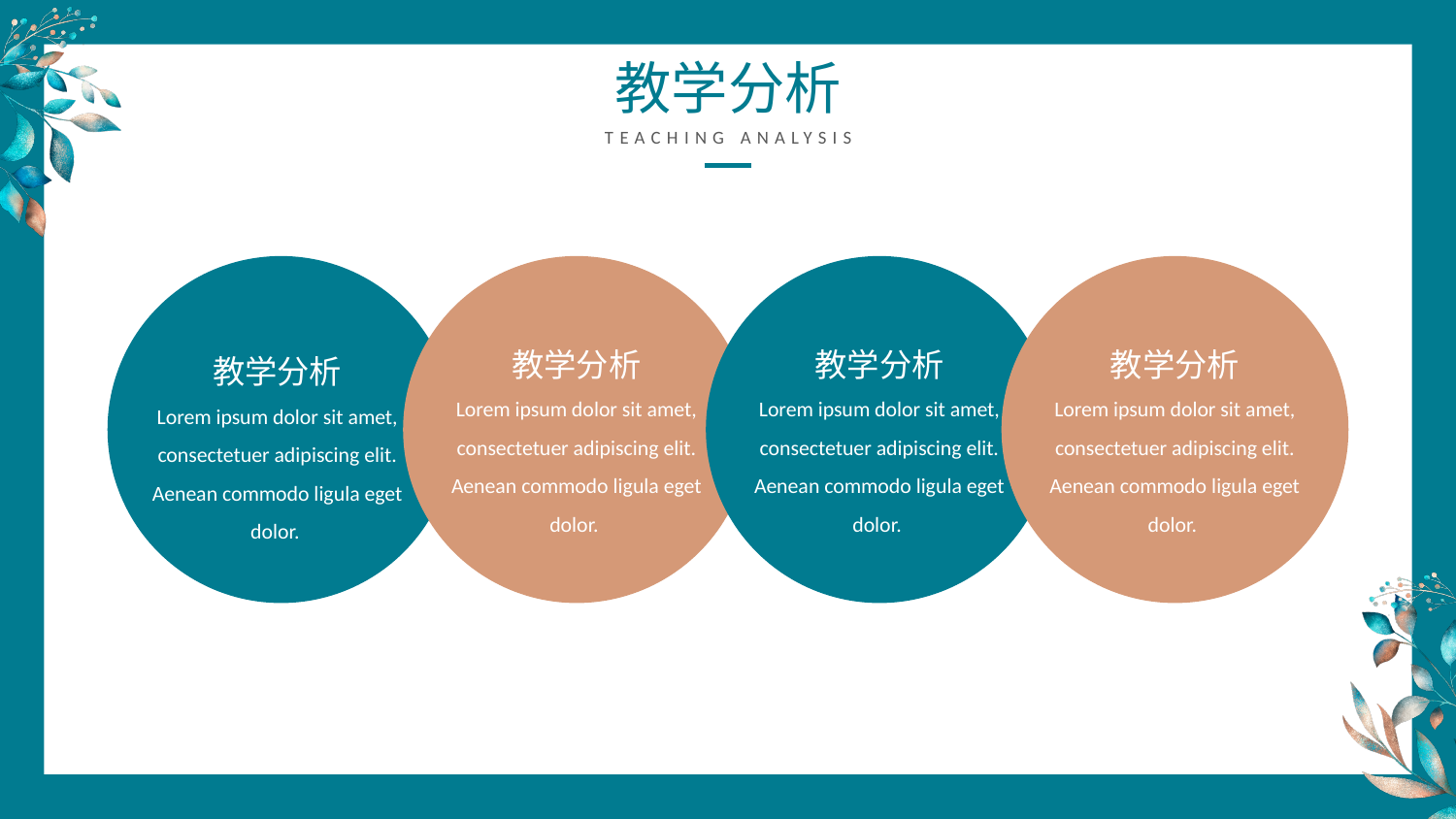

教学分析
TEACHING ANALYSIS

教学分析
教学分析
教学分析
教学分析
Lorem ipsum dolor sit amet, consectetuer adipiscing elit. Aenean commodo ligula eget dolor.
Lorem ipsum dolor sit amet, consectetuer adipiscing elit. Aenean commodo ligula eget dolor.
Lorem ipsum dolor sit amet, consectetuer adipiscing elit. Aenean commodo ligula eget dolor.
Lorem ipsum dolor sit amet, consectetuer adipiscing elit. Aenean commodo ligula eget dolor.